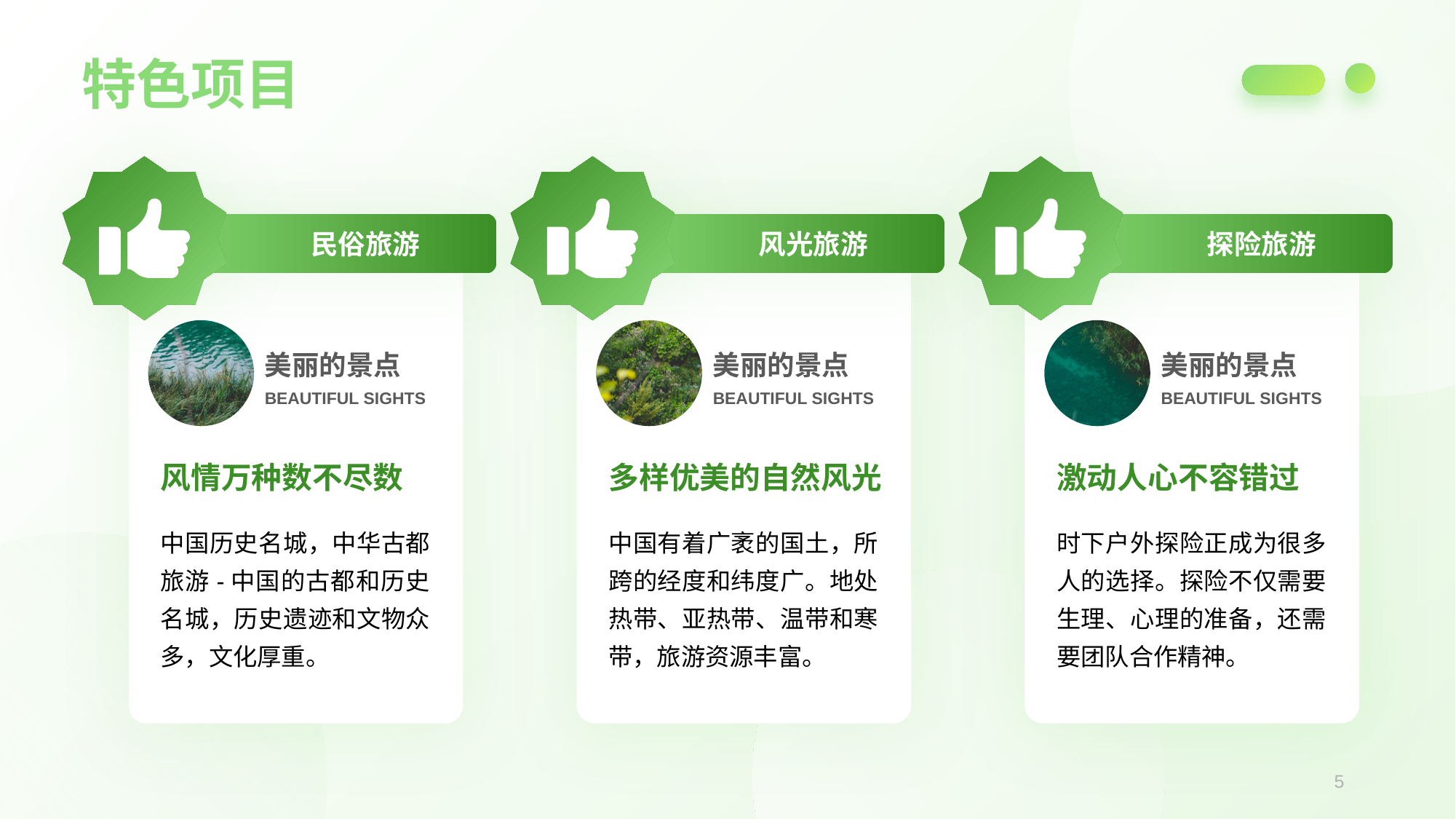

特色项目

民俗旅游
风光旅游
探险旅游

美丽的景点
美丽的景点
美丽的景点
BEAUTIFUL SIGHTS
BEAUTIFUL SIGHTS
BEAUTIFUL SIGHTS
风情万种数不尽数
多样优美的自然风光
激动人心不容错过
中国历史名城，中华古都旅游-中国的古都和历史名城，历史遗迹和文物众多，文化厚重。
中国有着广袤的国土，所跨的经度和纬度广。地处热带、亚热带、温带和寒带，旅游资源丰富。
时下户外探险正成为很多人的选择。探险不仅需要生理、心理的准备，还需要团队合作精神。
5